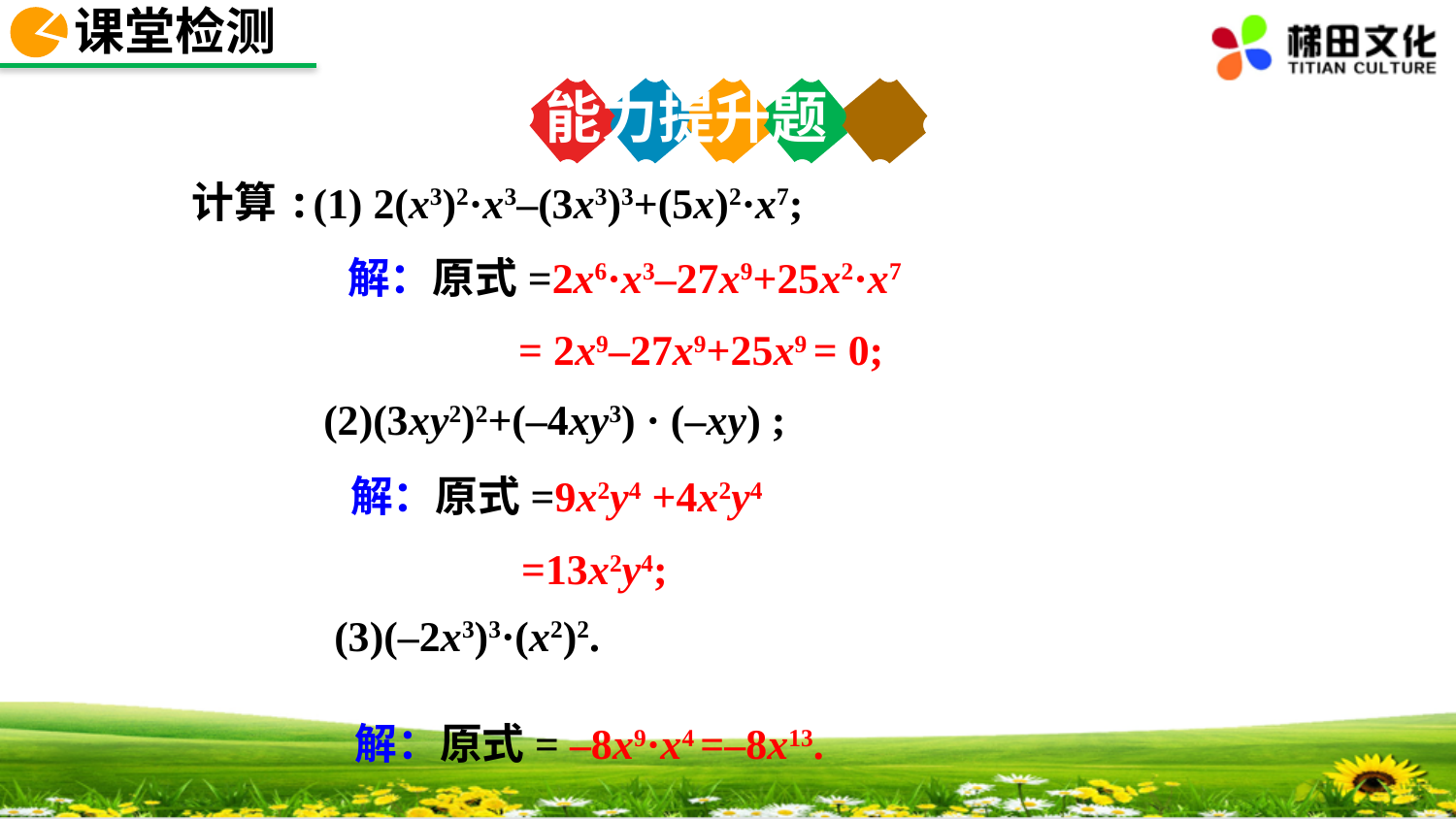

课堂检测

能力提升题

计算:
(1) 2(x3)2·x3–(3x3)3+(5x)2·x7;

 (2)(3xy2)2+(–4xy3) · (–xy) ;

  (3)(–2x3)3·(x2)2.
解：原式=2x6·x3–27x9+25x2·x7
                = 2x9–27x9+25x9 = 0;
解：原式=9x2y4 +4x2y4
                =13x2y4;
解：原式= –8x9·x4 =–8x13.